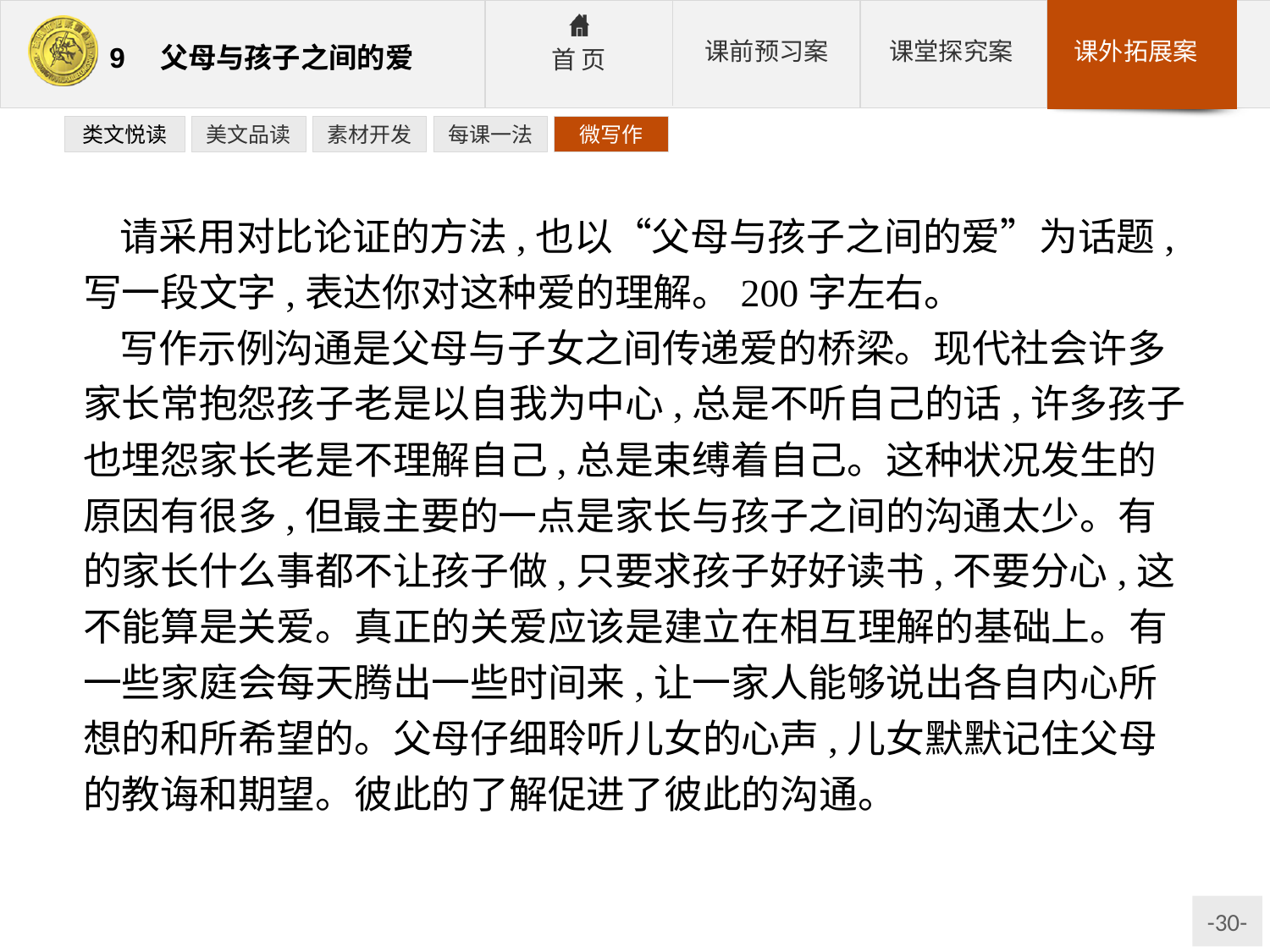

类文悦读
美文品读
素材开发
每课一法
微写作
请采用对比论证的方法,也以“父母与孩子之间的爱”为话题,写一段文字,表达你对这种爱的理解。200字左右。
写作示例沟通是父母与子女之间传递爱的桥梁。现代社会许多家长常抱怨孩子老是以自我为中心,总是不听自己的话,许多孩子也埋怨家长老是不理解自己,总是束缚着自己。这种状况发生的原因有很多,但最主要的一点是家长与孩子之间的沟通太少。有的家长什么事都不让孩子做,只要求孩子好好读书,不要分心,这不能算是关爱。真正的关爱应该是建立在相互理解的基础上。有一些家庭会每天腾出一些时间来,让一家人能够说出各自内心所想的和所希望的。父母仔细聆听儿女的心声,儿女默默记住父母的教诲和期望。彼此的了解促进了彼此的沟通。